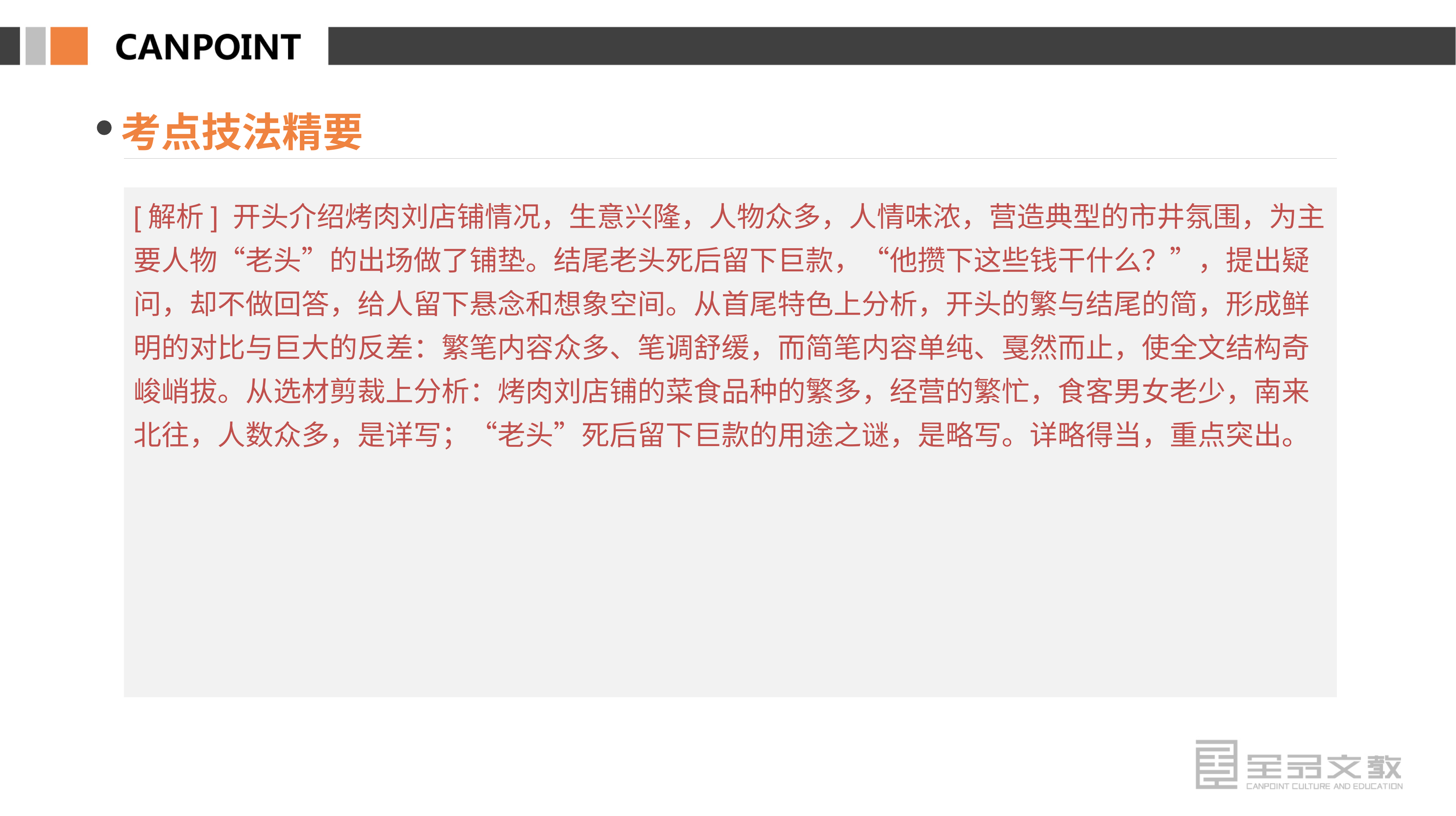

考点技法精要

[解析] 开头介绍烤肉刘店铺情况，生意兴隆，人物众多，人情味浓，营造典型的市井氛围，为主要人物“老头”的出场做了铺垫。结尾老头死后留下巨款，“他攒下这些钱干什么？”，提出疑问，却不做回答，给人留下悬念和想象空间。从首尾特色上分析，开头的繁与结尾的简，形成鲜明的对比与巨大的反差：繁笔内容众多、笔调舒缓，而简笔内容单纯、戛然而止，使全文结构奇峻峭拔。从选材剪裁上分析：烤肉刘店铺的菜食品种的繁多，经营的繁忙，食客男女老少，南来北往，人数众多，是详写；“老头”死后留下巨款的用途之谜，是略写。详略得当，重点突出。